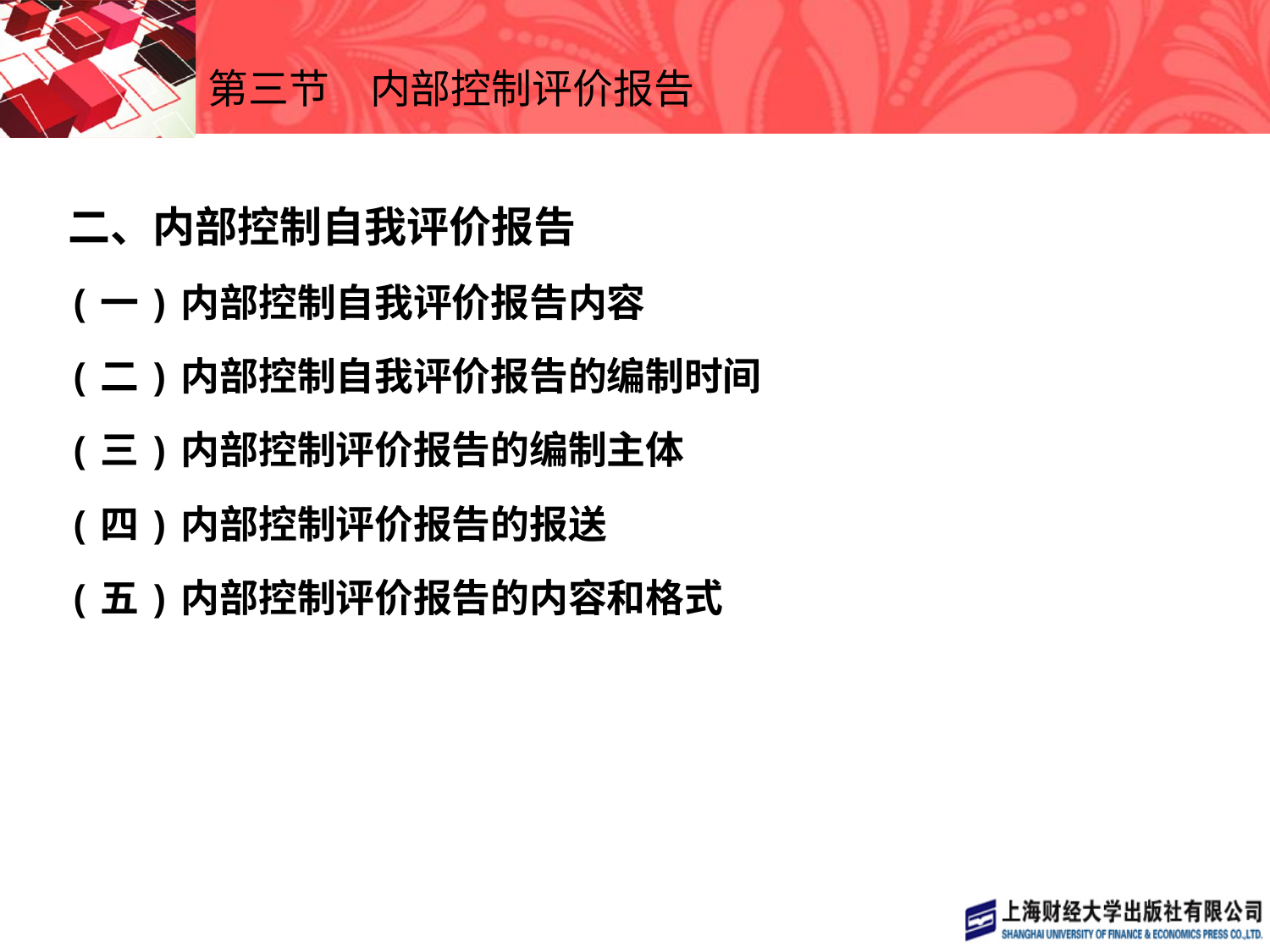

# 第三节　内部控制评价报告
二、内部控制自我评价报告
(一)内部控制自我评价报告内容
(二)内部控制自我评价报告的编制时间
(三)内部控制评价报告的编制主体
(四)内部控制评价报告的报送
(五)内部控制评价报告的内容和格式